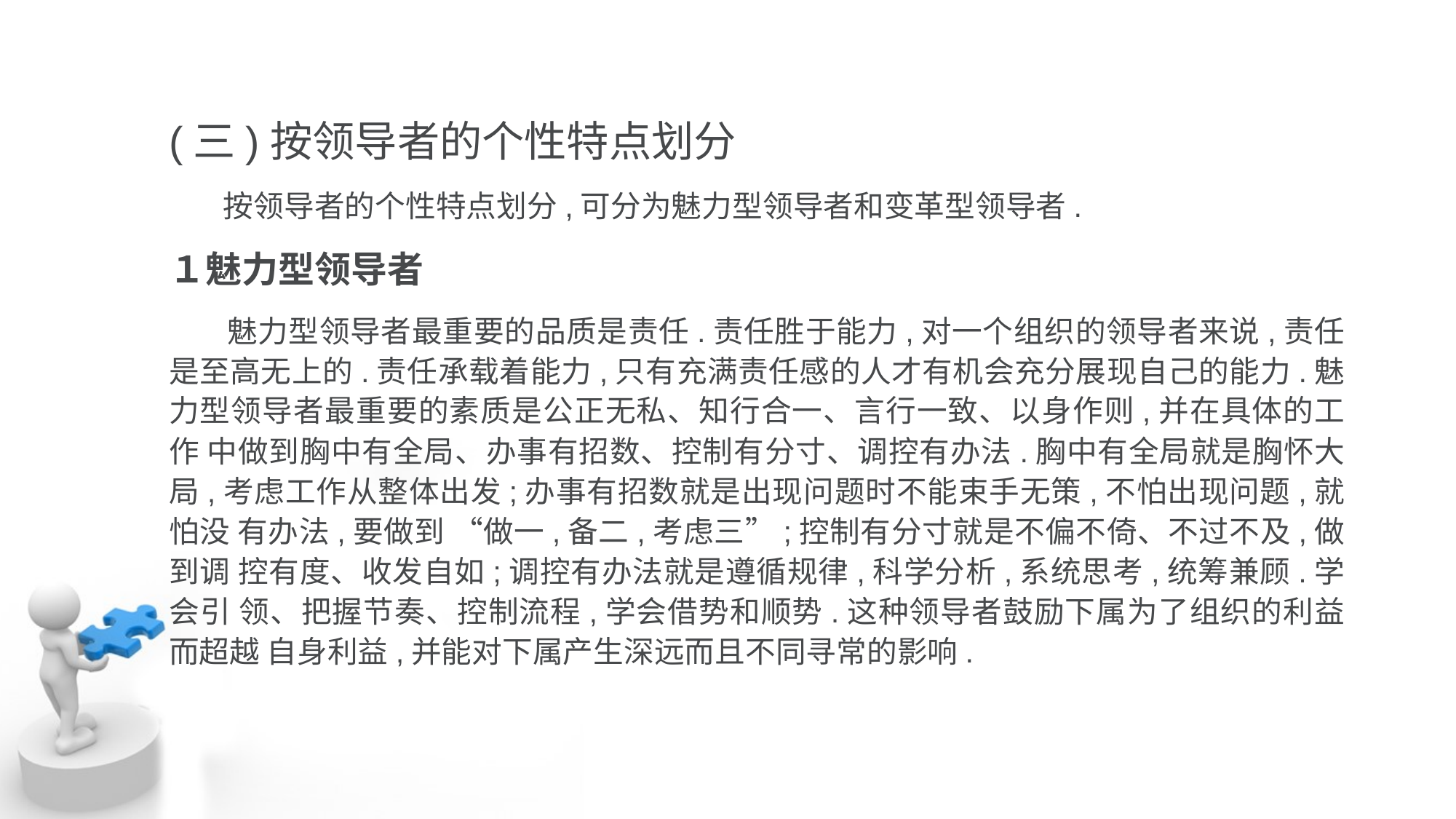

(三)按领导者的个性特点划分
       按领导者的个性特点划分,可分为魅力型领导者和变革型领导者.
１魅力型领导者
       魅力型领导者最重要的品质是责任.责任胜于能力,对一个组织的领导者来说,责任 是至高无上的.责任承载着能力,只有充满责任感的人才有机会充分展现自己的能力.魅 力型领导者最重要的素质是公正无私、知行合一、言行一致、以身作则,并在具体的工作 中做到胸中有全局、办事有招数、控制有分寸、调控有办法.胸中有全局就是胸怀大局,考虑工作从整体出发;办事有招数就是出现问题时不能束手无策,不怕出现问题,就怕没 有办法,要做到 “做一,备二,考虑三”;控制有分寸就是不偏不倚、不过不及,做到调 控有度、收发自如;调控有办法就是遵循规律,科学分析,系统思考,统筹兼顾.学会引 领、把握节奏、控制流程,学会借势和顺势.这种领导者鼓励下属为了组织的利益而超越 自身利益,并能对下属产生深远而且不同寻常的影响.